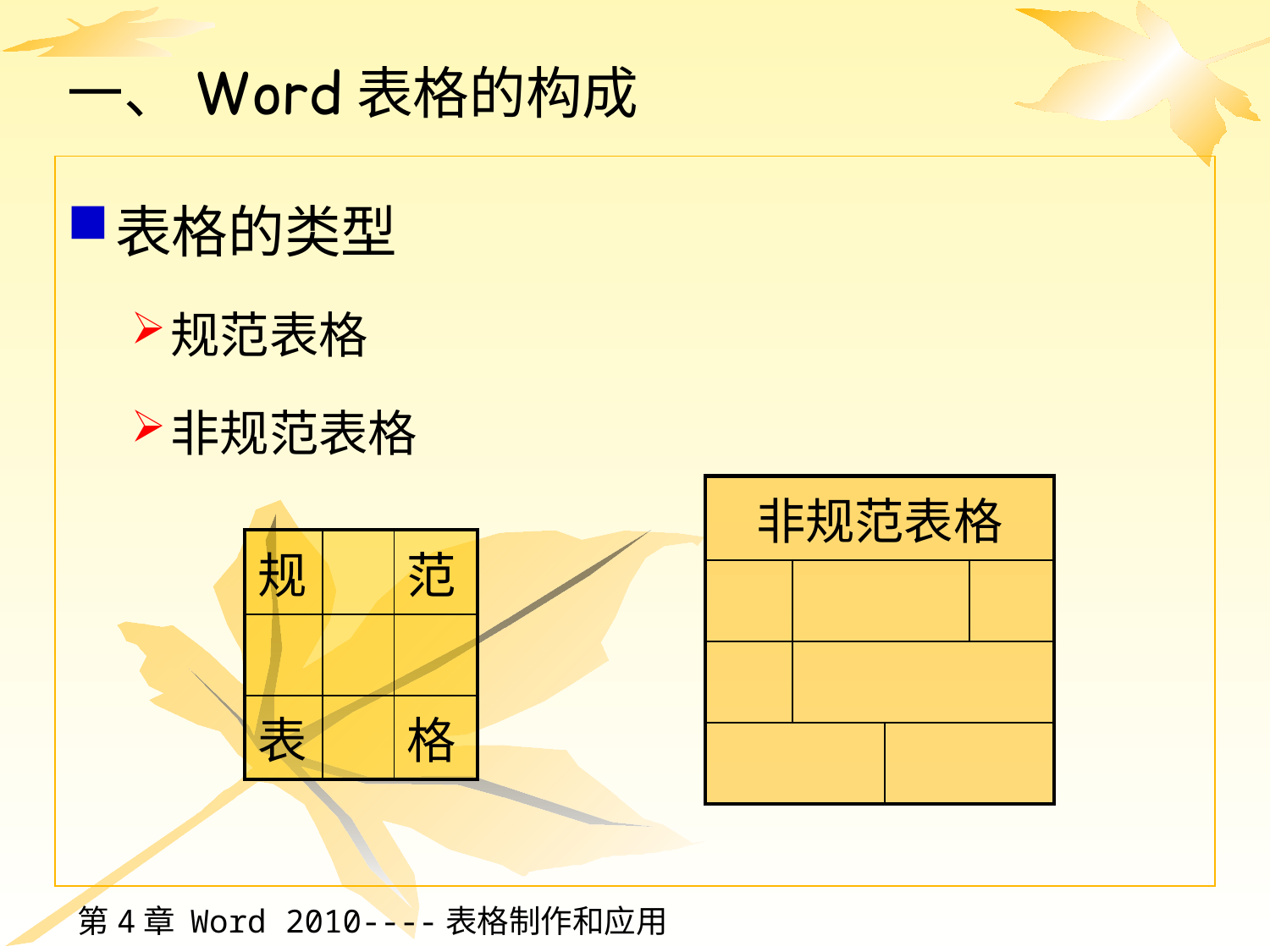

# 一、Word表格的构成
表格的类型
规范表格
非规范表格
| 非规范表格 |  |  |  |
| --- | --- | --- | --- |
|  |  |  |  |
|  |  |  |  |
|  |  |  |  |
| 规 |  | 范 |
| --- | --- | --- |
|  |  |  |
| 表 |  | 格 |